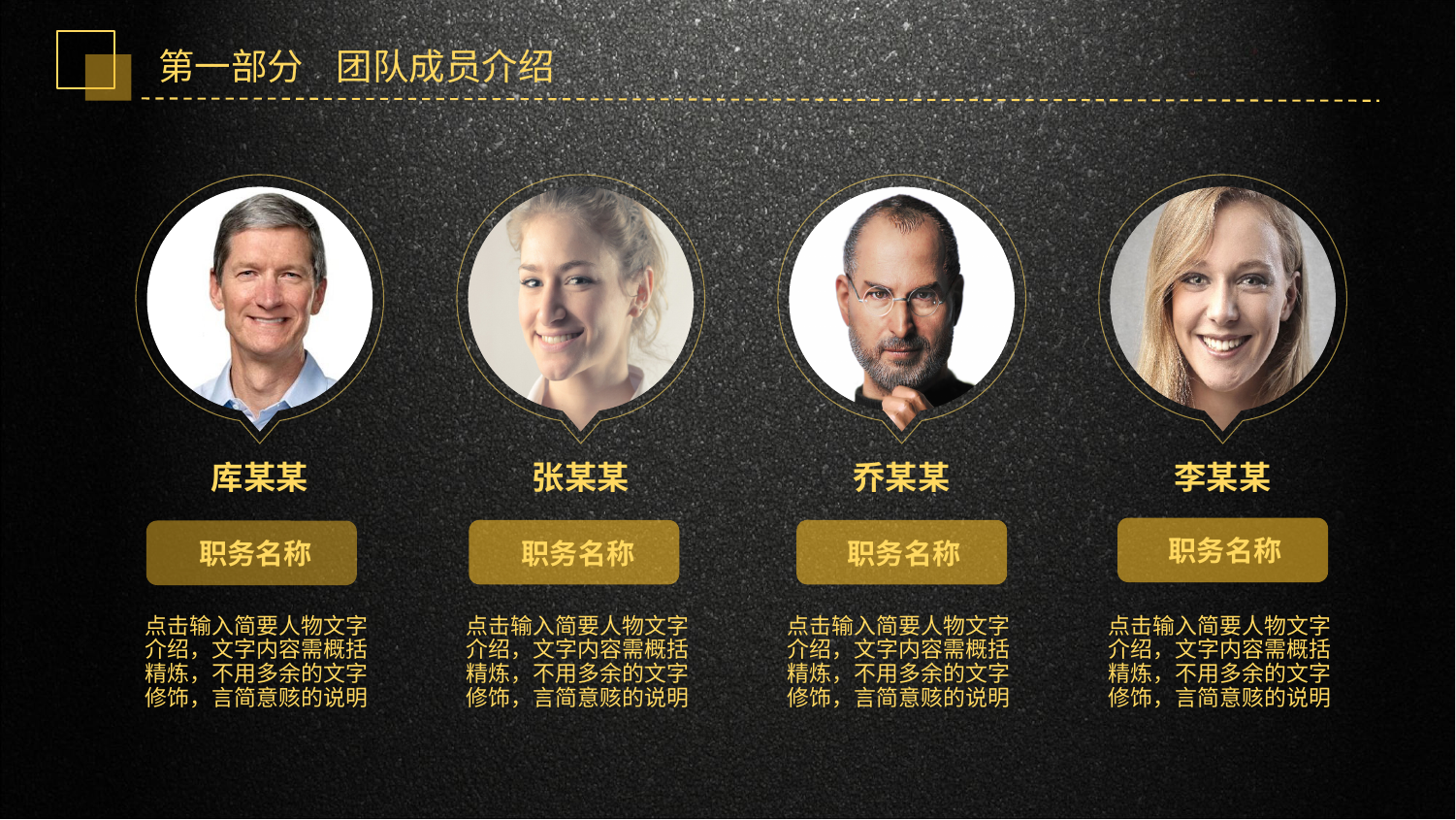

第一部分    团队成员介绍

库某某
张某某
乔某某
李某某

职务名称

职务名称

职务名称

职务名称
点击输入简要人物文字介绍，文字内容需概括精炼，不用多余的文字修饰，言简意赅的说明
点击输入简要人物文字介绍，文字内容需概括精炼，不用多余的文字修饰，言简意赅的说明
点击输入简要人物文字介绍，文字内容需概括精炼，不用多余的文字修饰，言简意赅的说明
点击输入简要人物文字介绍，文字内容需概括精炼，不用多余的文字修饰，言简意赅的说明